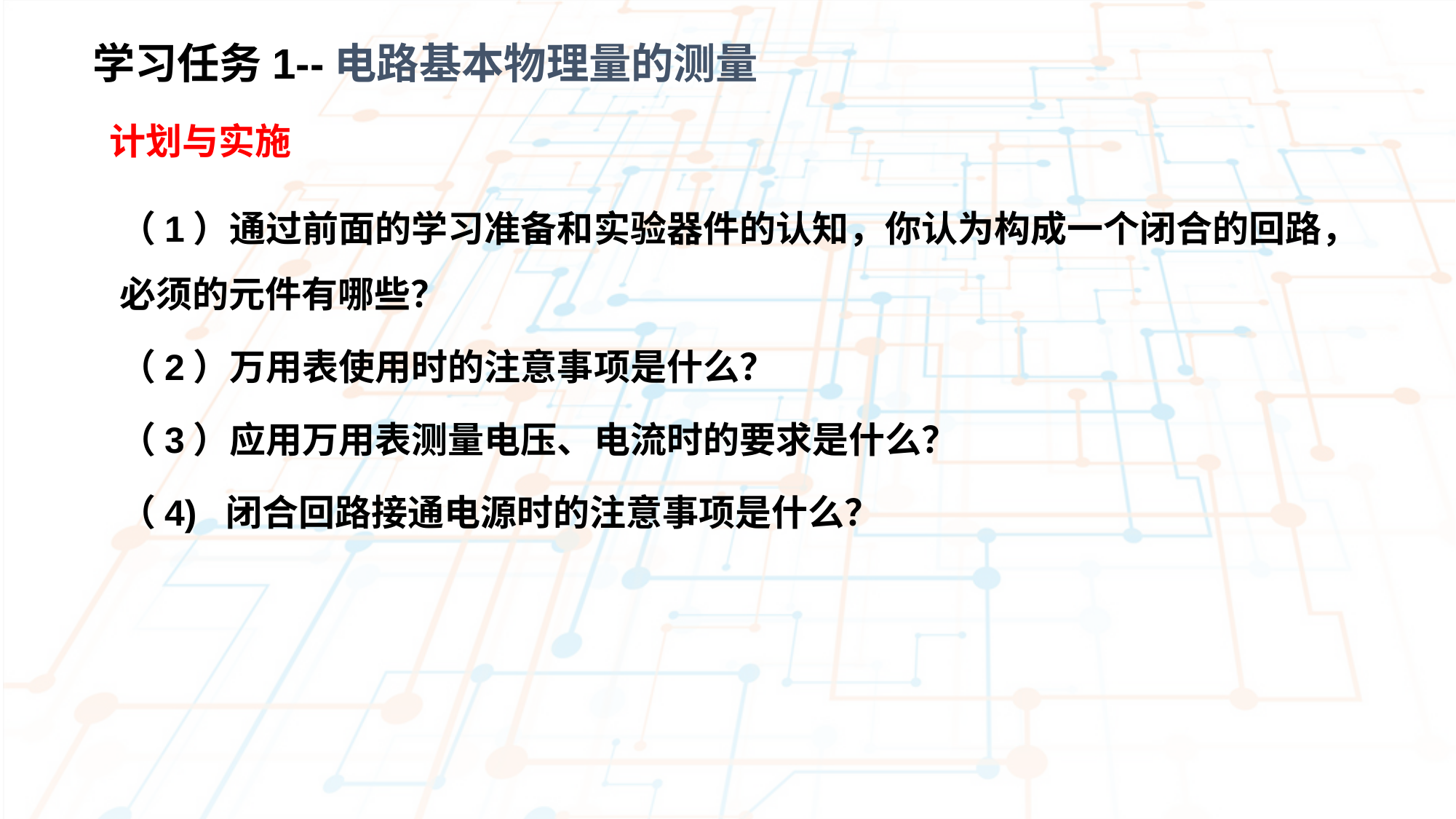

学习任务1--电路基本物理量的测量
 计划与实施

（1）通过前面的学习准备和实验器件的认知，你认为构成一个闭合的回路，必须的元件有哪些？
（2）万用表使用时的注意事项是什么？
（3）应用万用表测量电压、电流时的要求是什么？
（4)  闭合回路接通电源时的注意事项是什么？